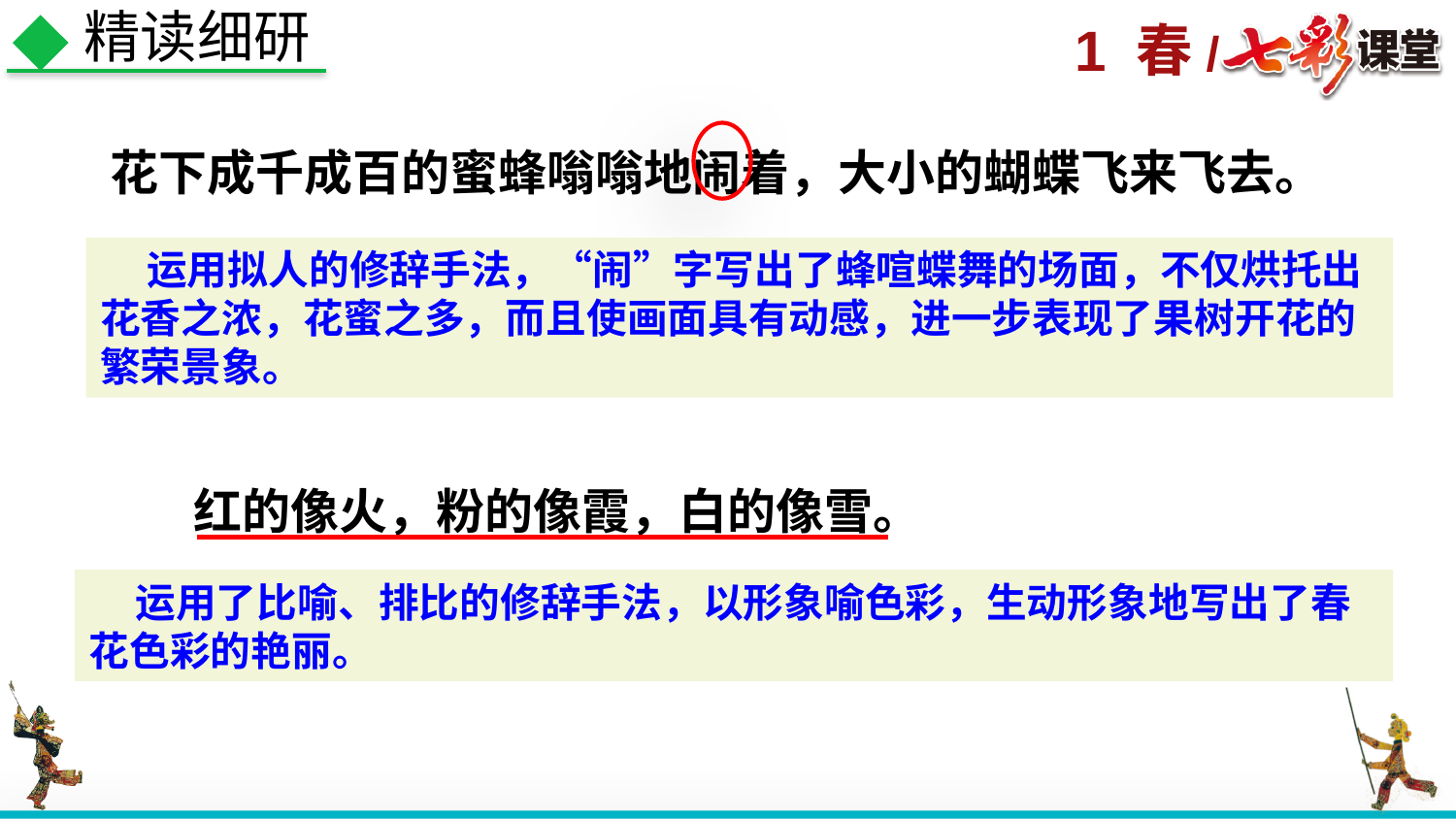

精读细研

花下成千成百的蜜蜂嗡嗡地闹着，大小的蝴蝶飞来飞去。

    运用拟人的修辞手法，“闹”字写出了蜂喧蝶舞的场面，不仅烘托出花香之浓，花蜜之多，而且使画面具有动感，进一步表现了果树开花的繁荣景象。
红的像火，粉的像霞，白的像雪。
    运用了比喻、排比的修辞手法，以形象喻色彩，生动形象地写出了春花色彩的艳丽。